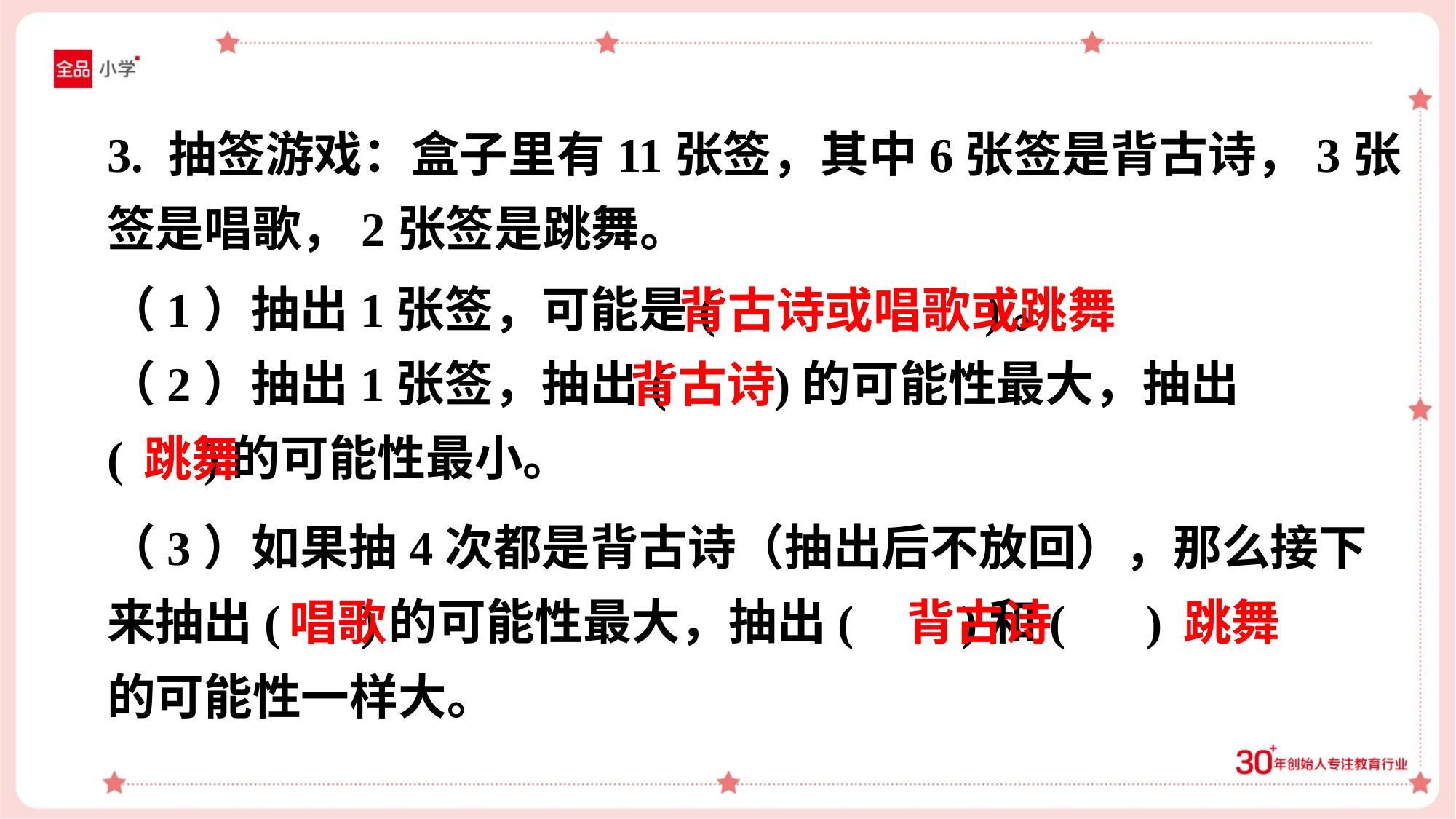

3. 抽签游戏：盒子里有11张签，其中6张签是背古诗，3张
签是唱歌，2张签是跳舞。
（1）抽出1张签，可能是(                    )。
（2）抽出1张签，抽出(        )的可能性最大，抽出
(      )的可能性最小。
背古诗或唱歌或跳舞
背古诗
跳舞
（3）如果抽4次都是背古诗（抽出后不放回），那么接下
来抽出(      )的可能性最大，抽出(        )和(      )
的可能性一样大。
唱歌
背古诗
跳舞